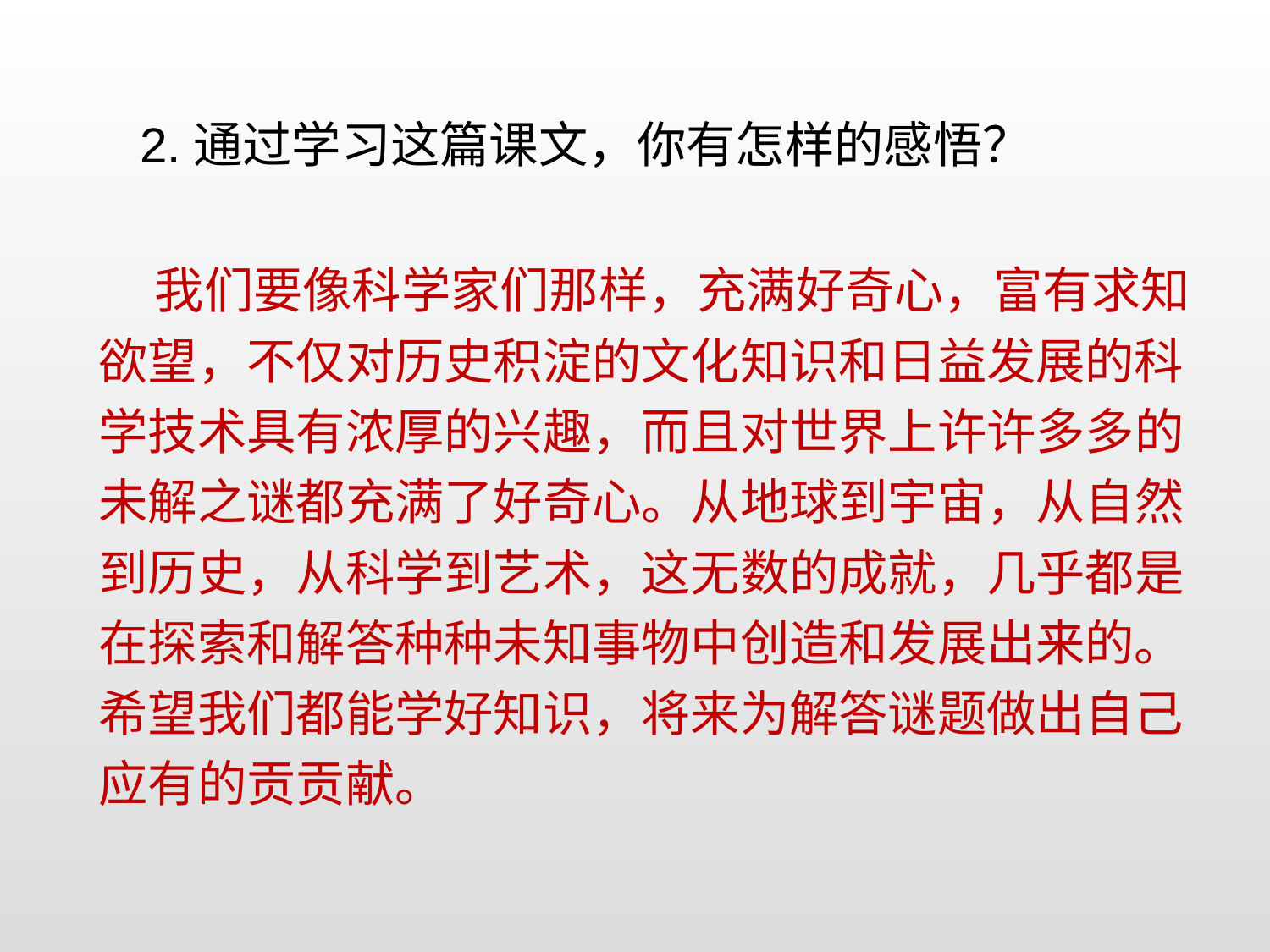

2.通过学习这篇课文，你有怎样的感悟？

    我们要像科学家们那样，充满好奇心，富有求知欲望，不仅对历史积淀的文化知识和日益发展的科学技术具有浓厚的兴趣，而且对世界上许许多多的未解之谜都充满了好奇心。从地球到宇宙，从自然到历史，从科学到艺术，这无数的成就，几乎都是在探索和解答种种未知事物中创造和发展出来的。希望我们都能学好知识，将来为解答谜题做出自己应有的贡贡献。